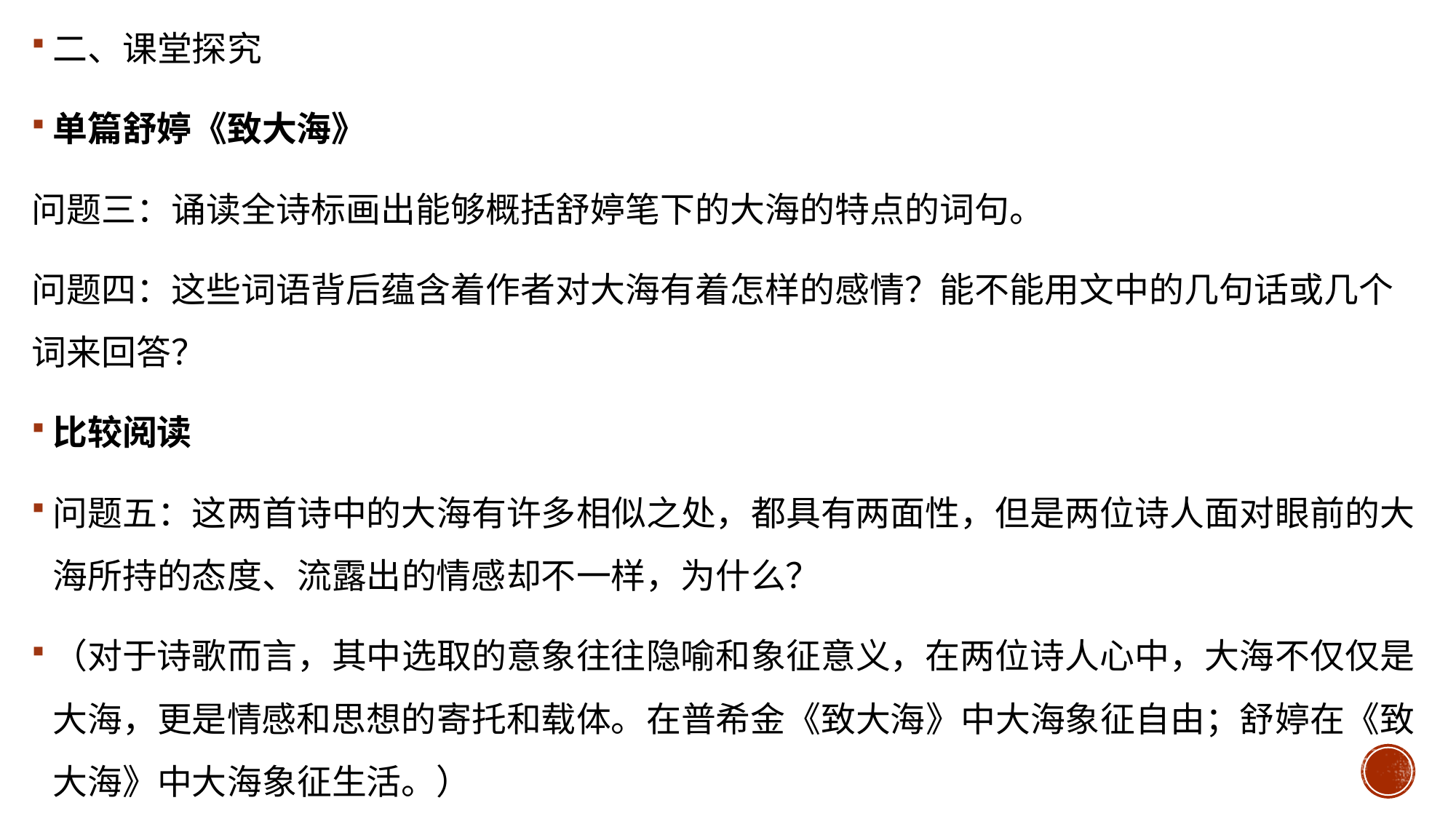

二、课堂探究
单篇舒婷《致大海》
问题三：诵读全诗标画出能够概括舒婷笔下的大海的特点的词句。
问题四：这些词语背后蕴含着作者对大海有着怎样的感情？能不能用文中的几句话或几个词来回答？
比较阅读
问题五：这两首诗中的大海有许多相似之处，都具有两面性，但是两位诗人面对眼前的大海所持的态度、流露出的情感却不一样，为什么？
（对于诗歌而言，其中选取的意象往往隐喻和象征意义，在两位诗人心中，大海不仅仅是大海，更是情感和思想的寄托和载体。在普希金《致大海》中大海象征自由；舒婷在《致大海》中大海象征生活。）